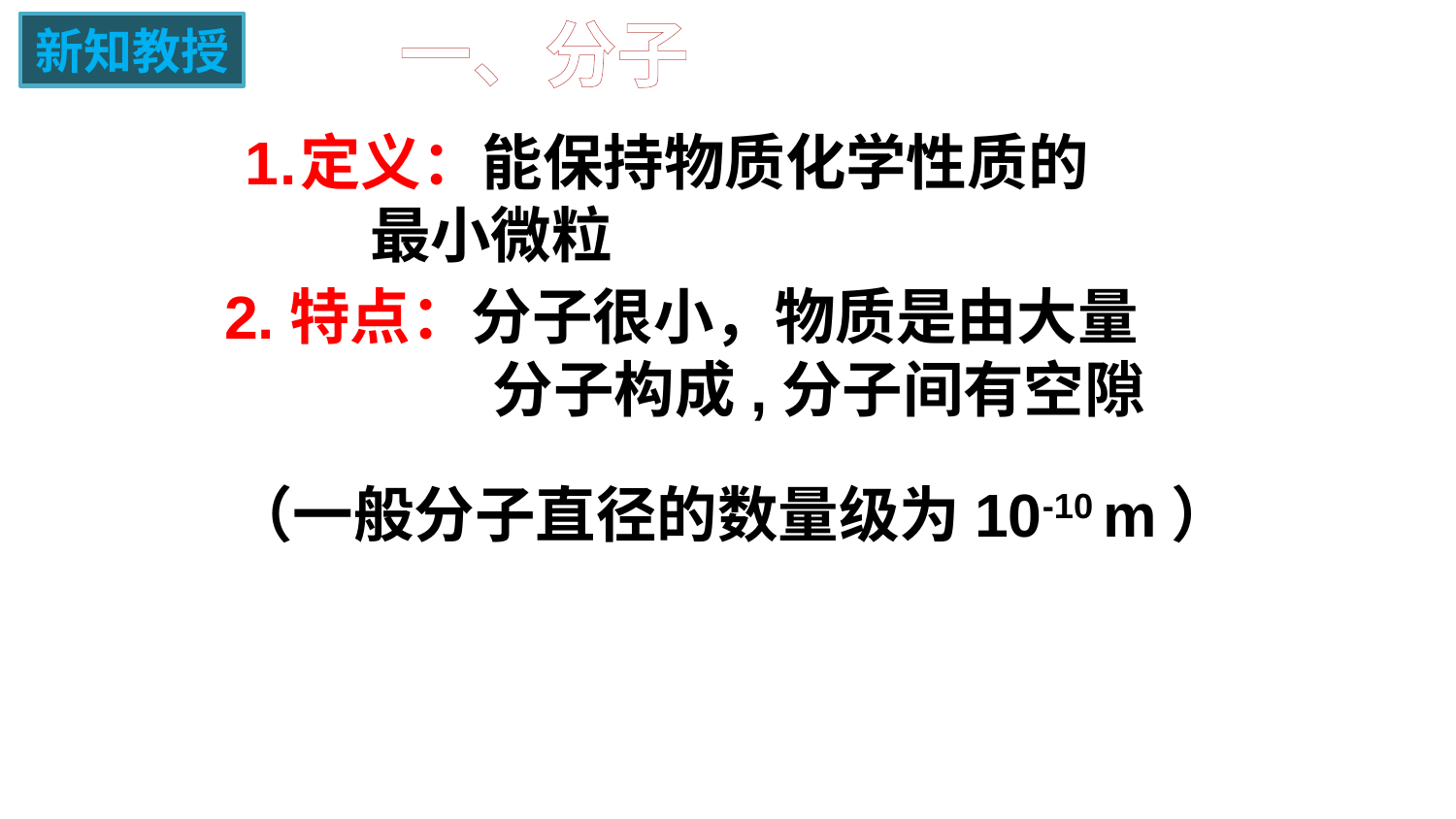

一、分子
新知教授
定义：能保持物质化学性质的
        最小微粒
2.特点：分子很小，物质是由大量                 分子构成,分子间有空隙
（一般分子直径的数量级为10-10 m）